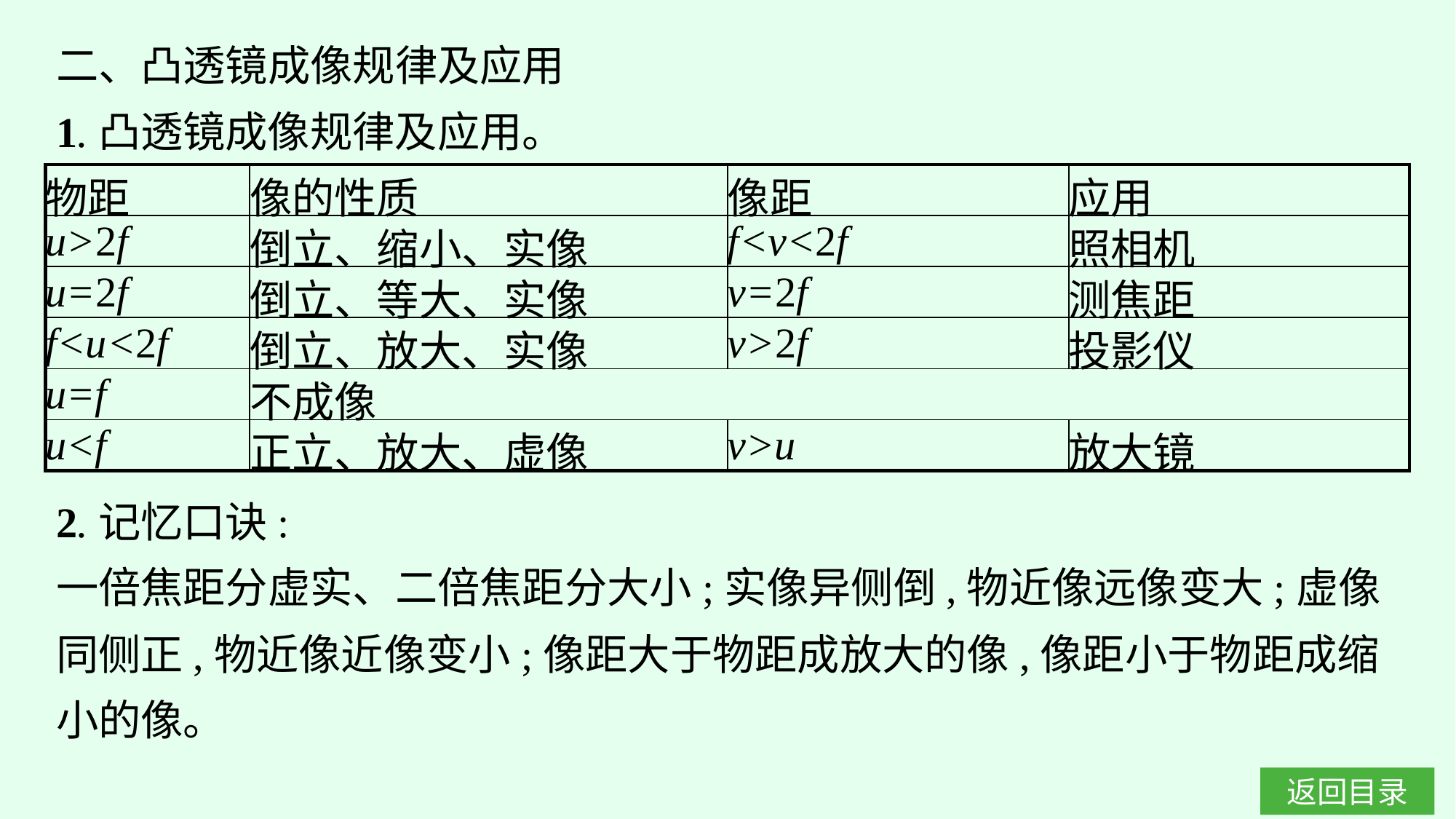

二、凸透镜成像规律及应用
1.凸透镜成像规律及应用。
| 物距 | 像的性质 | 像距 | 应用 |
| --- | --- | --- | --- |
| u>2f | 倒立、缩小、实像 | f<v<2f | 照相机 |
| u=2f | 倒立、等大、实像 | v=2f | 测焦距 |
| f<u<2f | 倒立、放大、实像 | v>2f | 投影仪 |
| u=f | 不成像 |  |  |
| u<f | 正立、放大、虚像 | v>u | 放大镜 |
2.记忆口诀:
一倍焦距分虚实、二倍焦距分大小;实像异侧倒,物近像远像变大;虚像同侧正,物近像近像变小;像距大于物距成放大的像,像距小于物距成缩小的像。